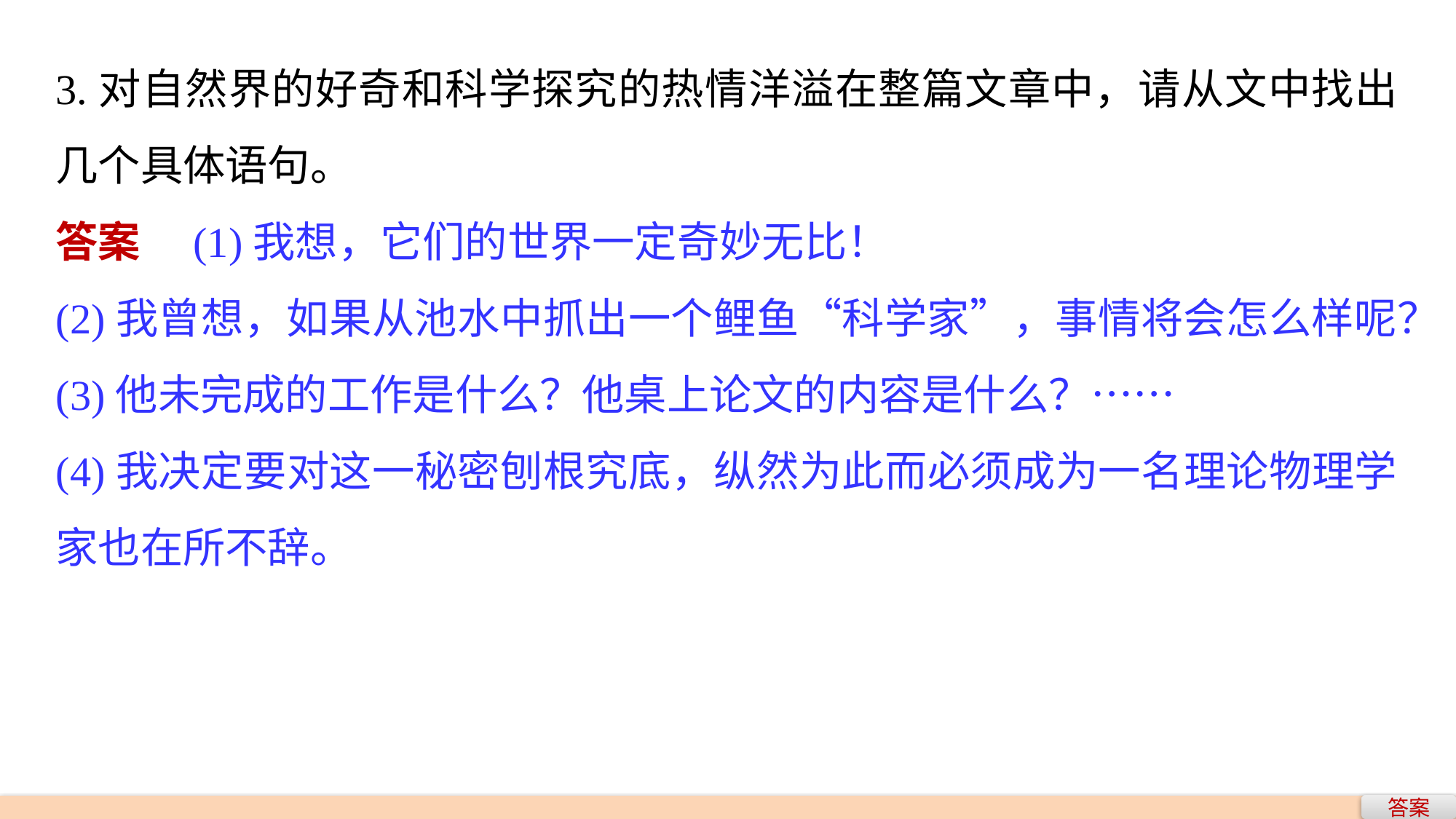

3.对自然界的好奇和科学探究的热情洋溢在整篇文章中，请从文中找出几个具体语句。
答案　(1)我想，它们的世界一定奇妙无比！
(2)我曾想，如果从池水中抓出一个鲤鱼“科学家”，事情将会怎么样呢？
(3)他未完成的工作是什么？他桌上论文的内容是什么？……
(4)我决定要对这一秘密刨根究底，纵然为此而必须成为一名理论物理学家也在所不辞。
答案